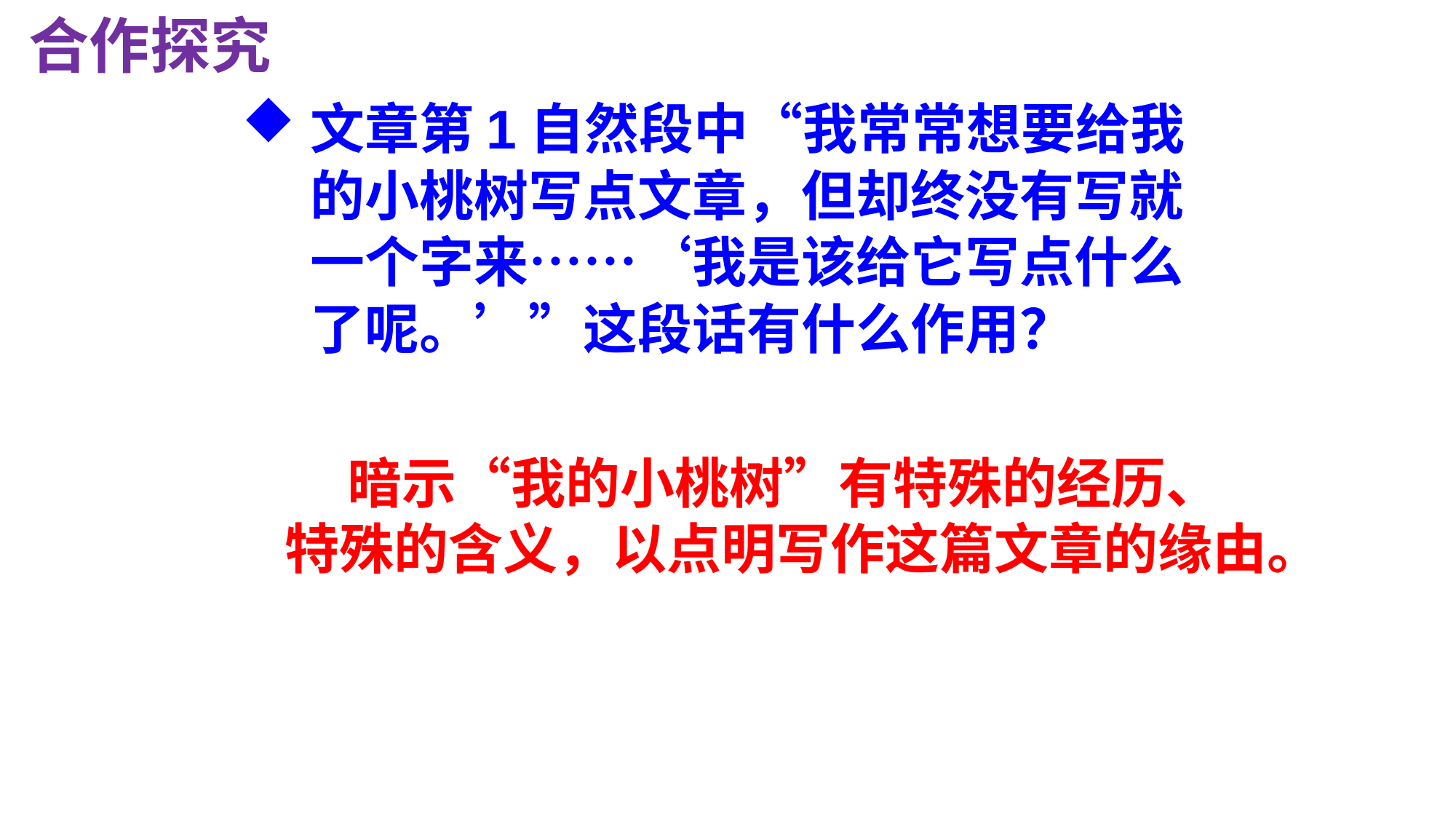

合作探究
文章第1自然段中“我常常想要给我的小桃树写点文章，但却终没有写就一个字来……‘我是该给它写点什么了呢。’”这段话有什么作用？
    暗示“我的小桃树”有特殊的经历、特殊的含义，以点明写作这篇文章的缘由。